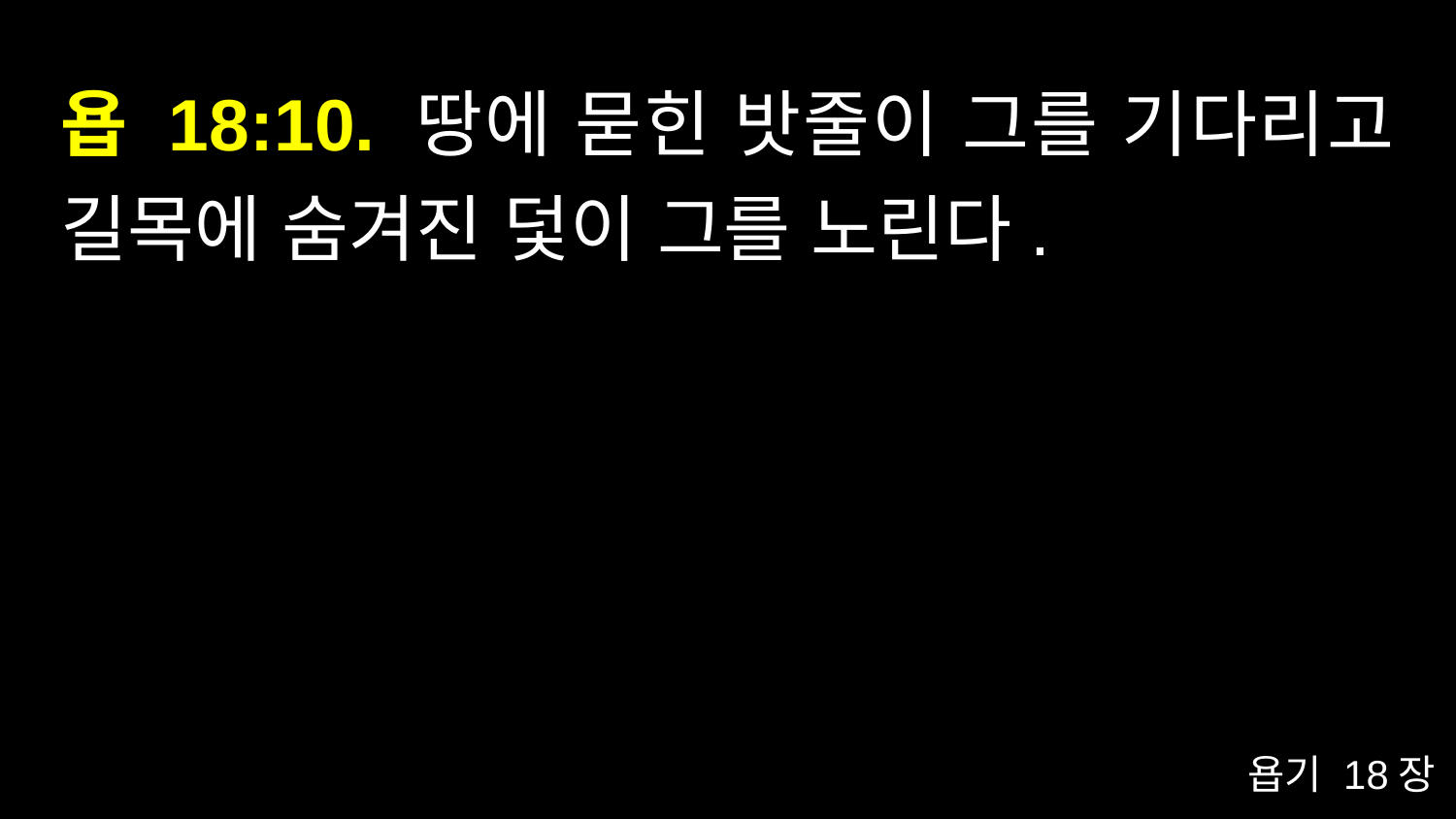

# 욥 18:10. 땅에 묻힌 밧줄이 그를 기다리고 길목에 숨겨진 덫이 그를 노린다.
욥기 18장